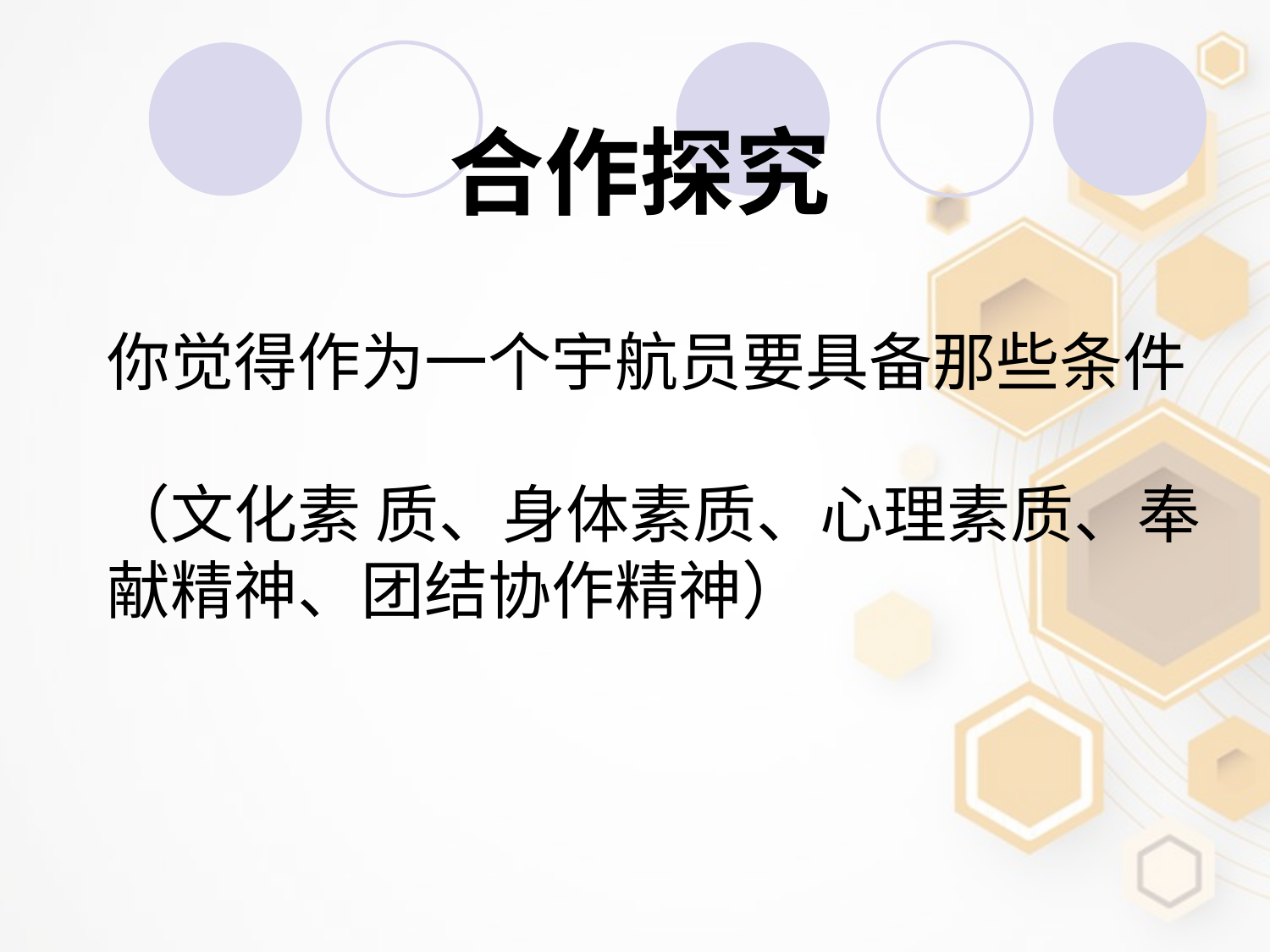

合作探究
你觉得作为一个宇航员要具备那些条件

（文化素 质、身体素质、心理素质、奉献精神、团结协作精神）